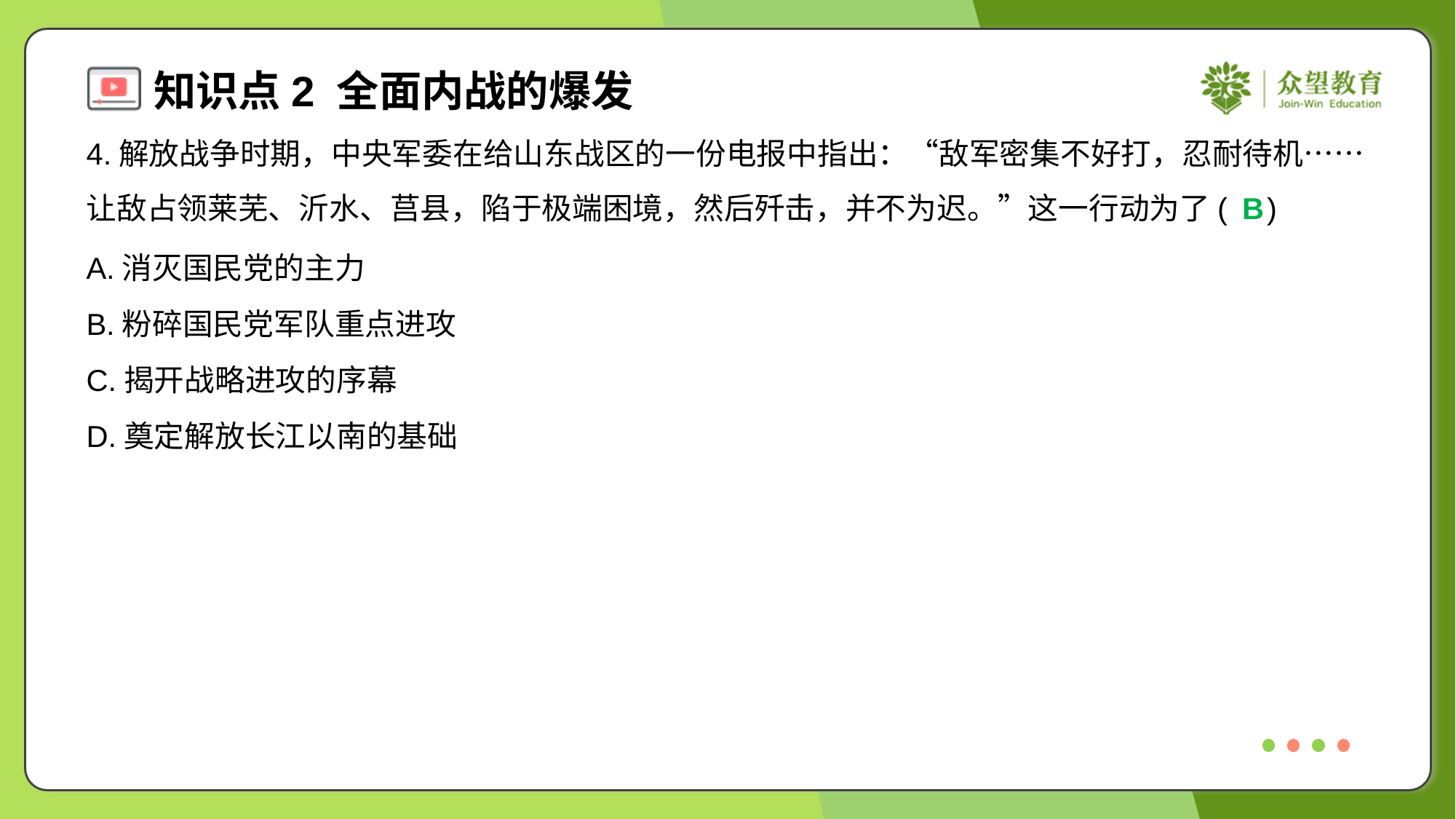

4.解放战争时期，中央军委在给山东战区的一份电报中指出：“敌军密集不好打，忍耐待机……
让敌占领莱芜、沂水、莒县，陷于极端困境，然后歼击，并不为迟。”这一行动为了(     )
B
A.消灭国民党的主力
B.粉碎国民党军队重点进攻
C.揭开战略进攻的序幕
D.奠定解放长江以南的基础